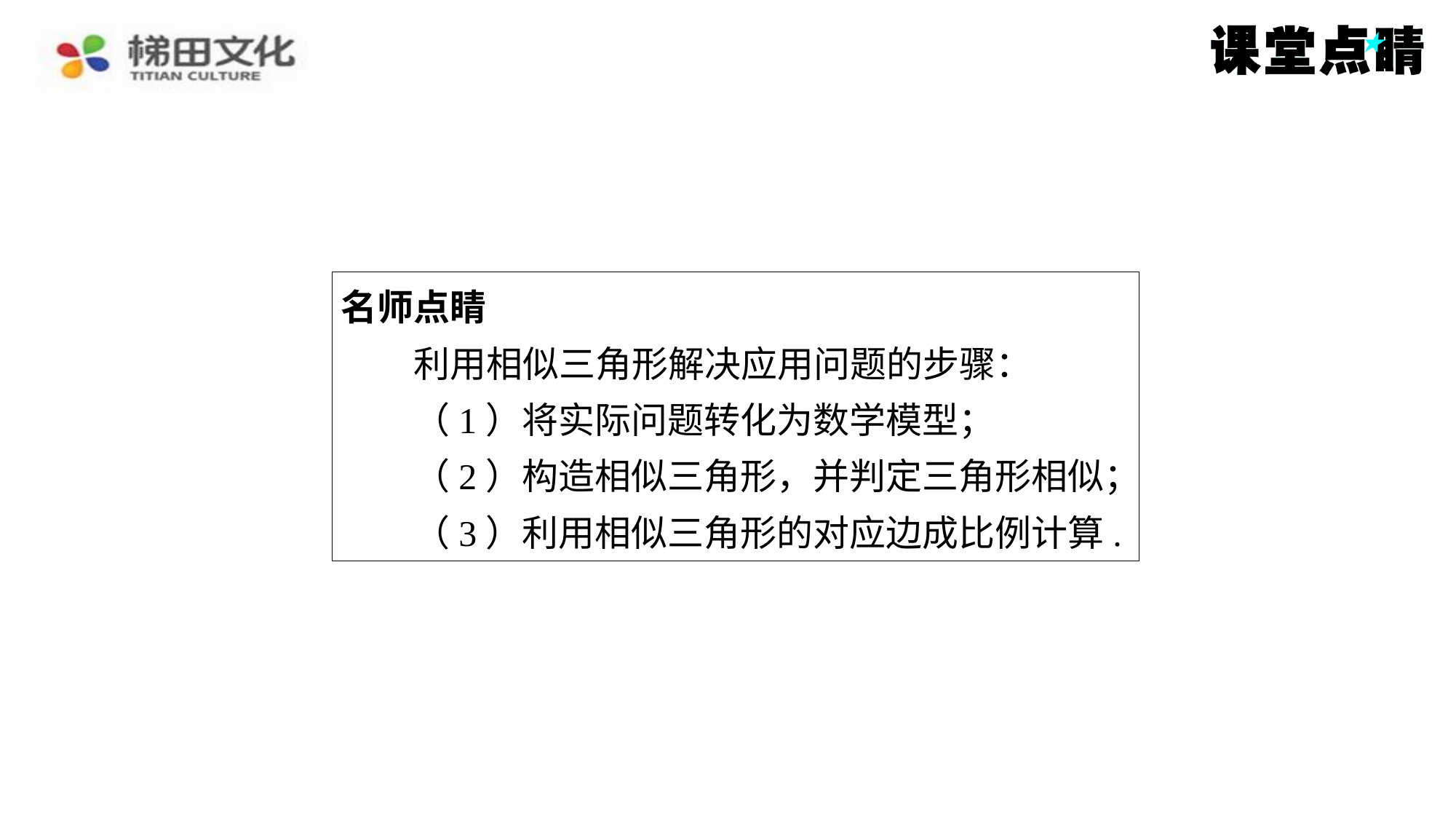

名师点睛
　　利用相似三角形解决应用问题的步骤：
（1）将实际问题转化为数学模型；
（2）构造相似三角形，并判定三角形相似；
（3）利用相似三角形的对应边成比例计算.